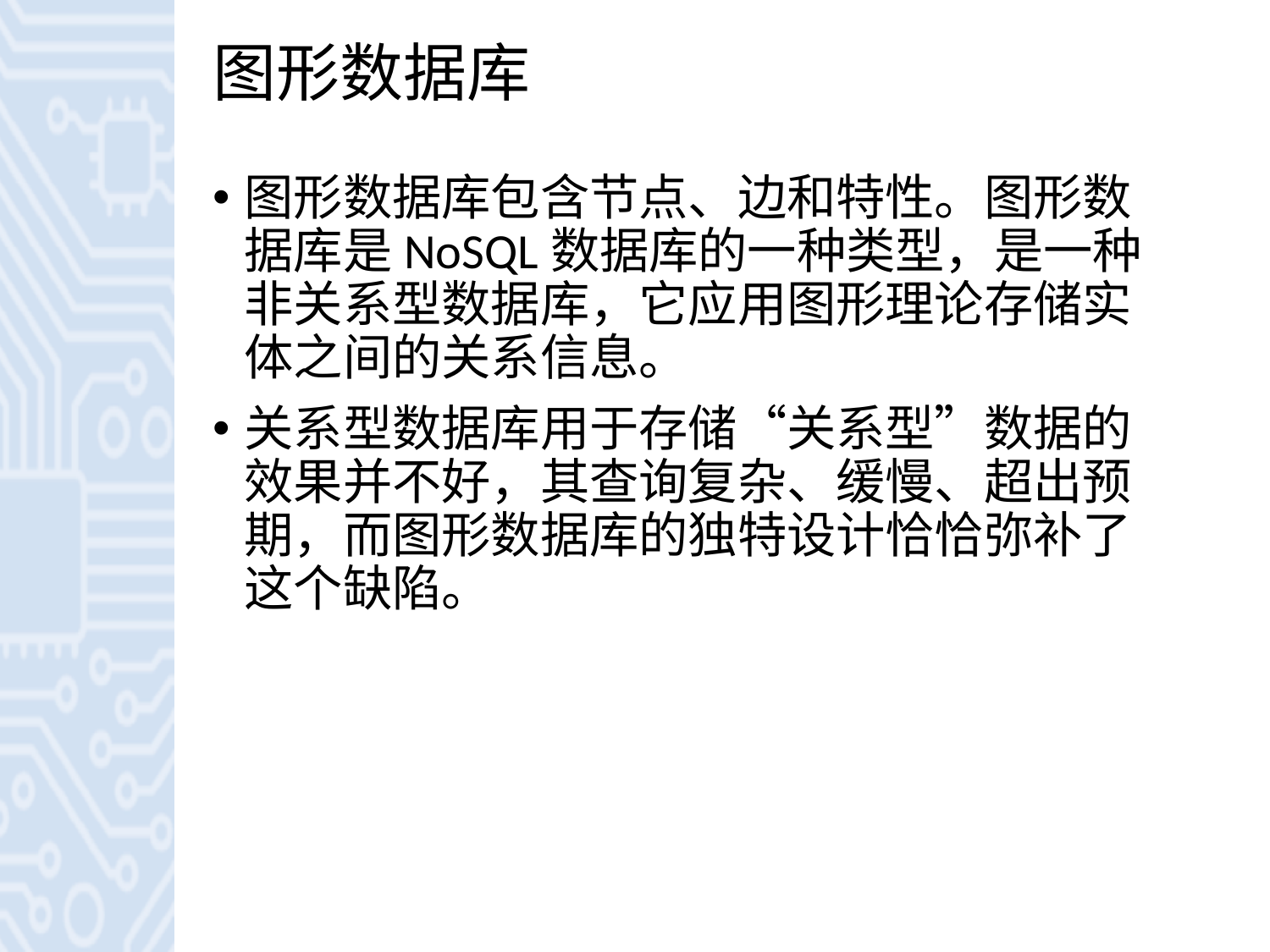

# 图形数据库
图形数据库包含节点、边和特性。图形数据库是NoSQL数据库的一种类型，是一种非关系型数据库，它应用图形理论存储实体之间的关系信息。
关系型数据库用于存储“关系型”数据的效果并不好，其查询复杂、缓慢、超出预期，而图形数据库的独特设计恰恰弥补了这个缺陷。